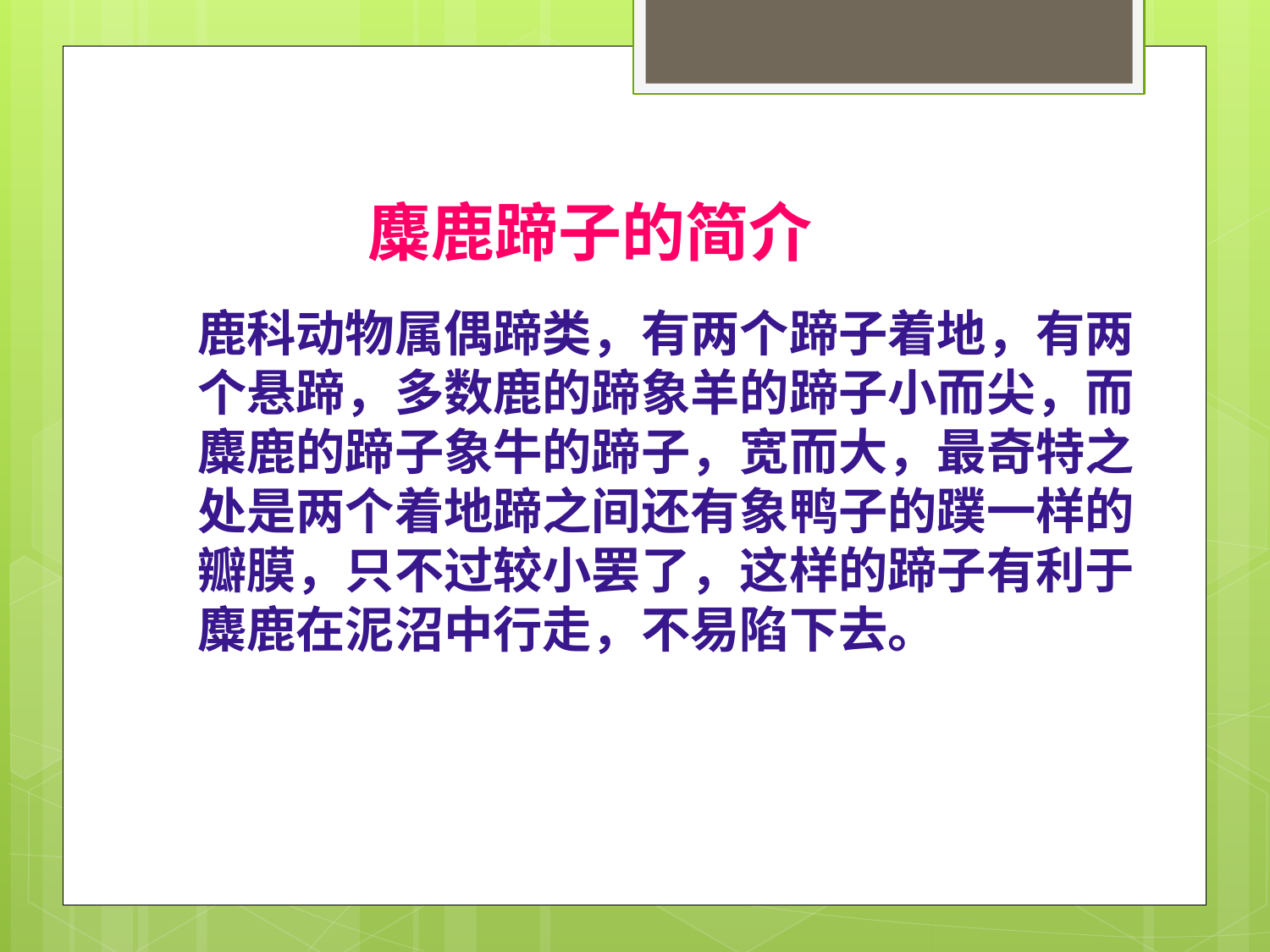

麋鹿蹄子的简介
鹿科动物属偶蹄类，有两个蹄子着地，有两个悬蹄，多数鹿的蹄象羊的蹄子小而尖，而麋鹿的蹄子象牛的蹄子，宽而大，最奇特之处是两个着地蹄之间还有象鸭子的蹼一样的瓣膜，只不过较小罢了，这样的蹄子有利于麋鹿在泥沼中行走，不易陷下去。